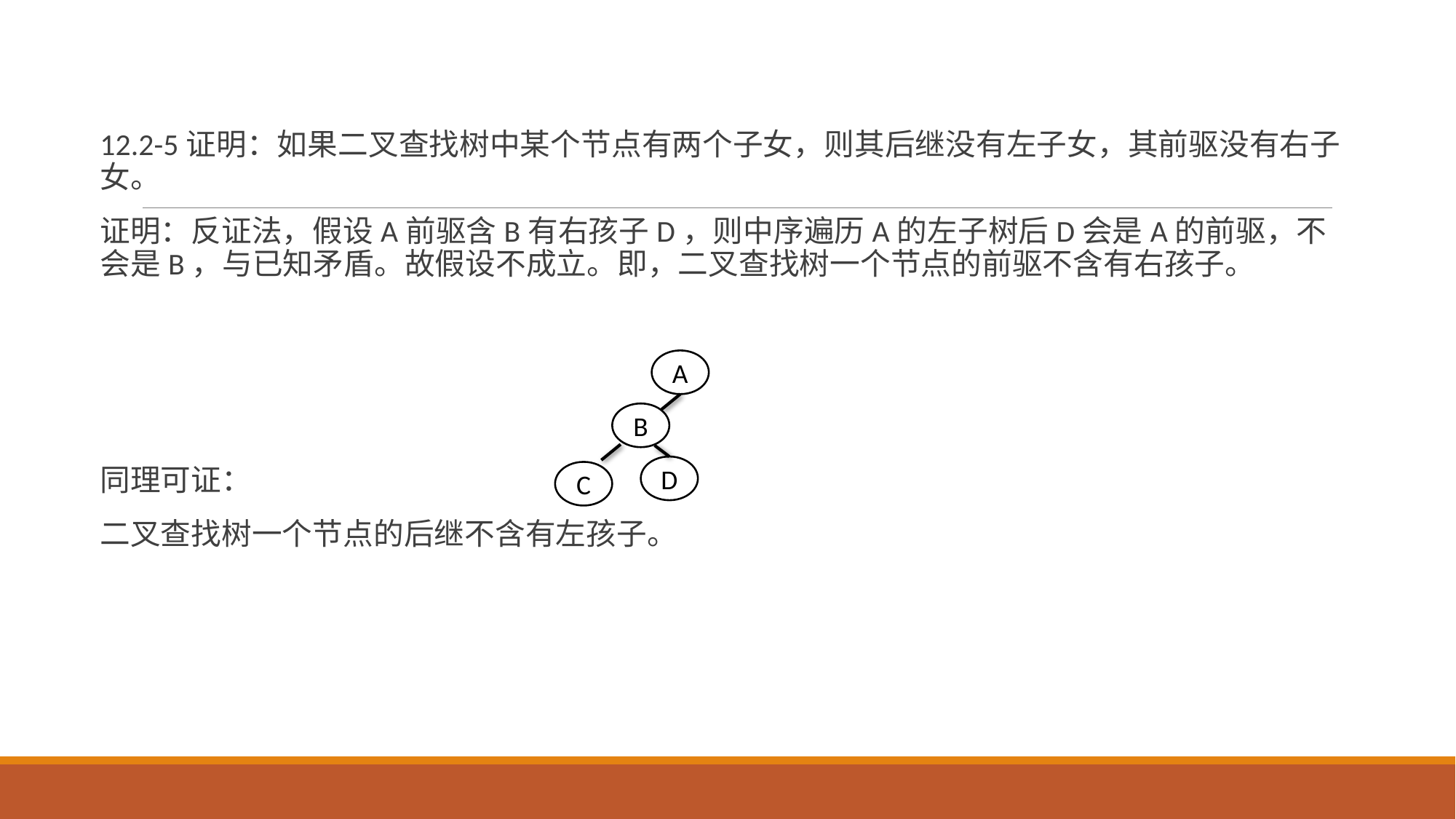

12.2-5证明：如果二叉查找树中某个节点有两个子女，则其后继没有左子女，其前驱没有右子女。
证明：反证法，假设A前驱含B有右孩子D，则中序遍历A的左子树后D会是A的前驱，不会是B，与已知矛盾。故假设不成立。即，二叉查找树一个节点的前驱不含有右孩子。

同理可证：
二叉查找树一个节点的后继不含有左孩子。
A
B
D
C